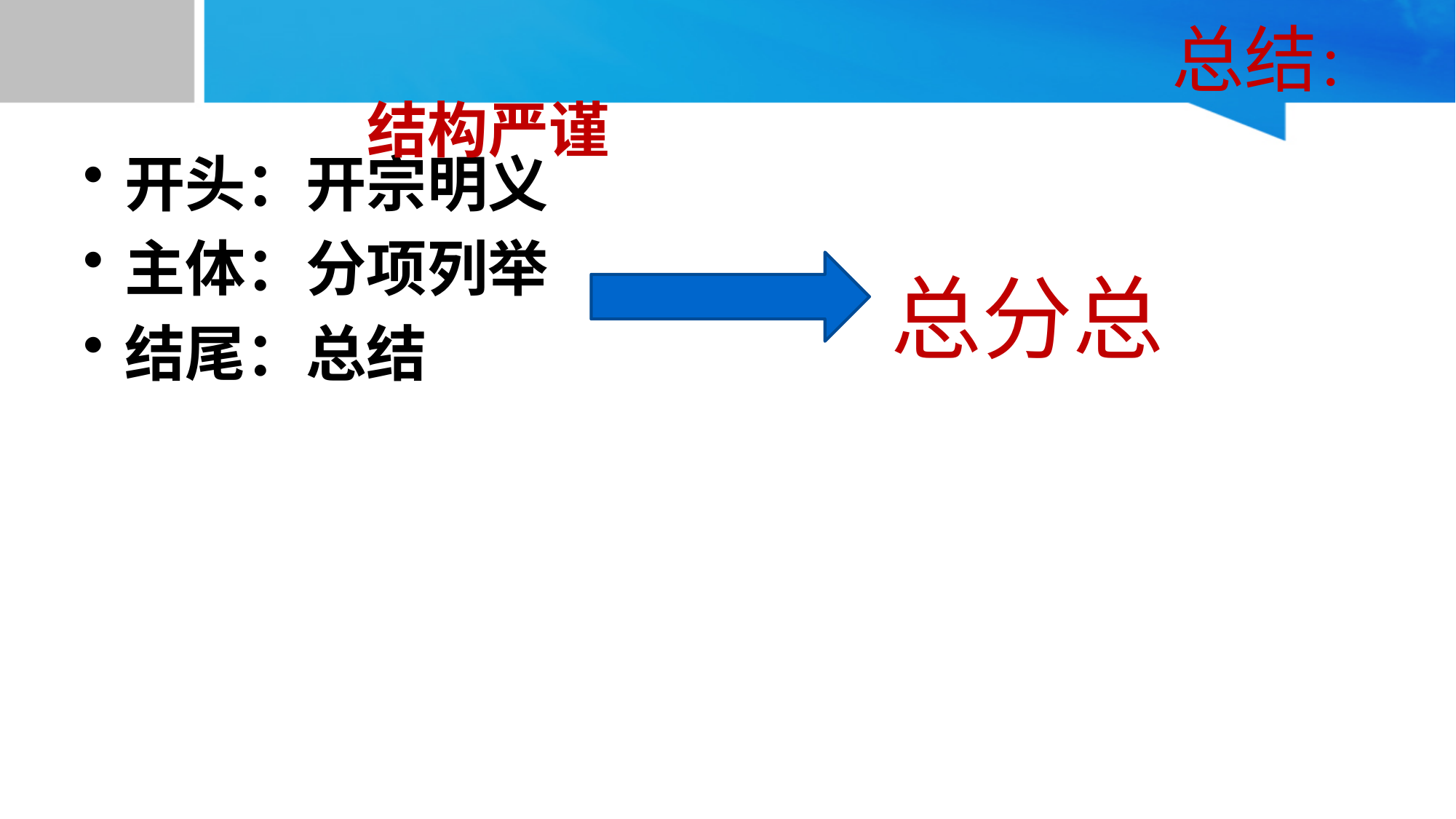

# 总结：
结构严谨
开头：开宗明义
主体：分项列举
结尾：总结

总分总